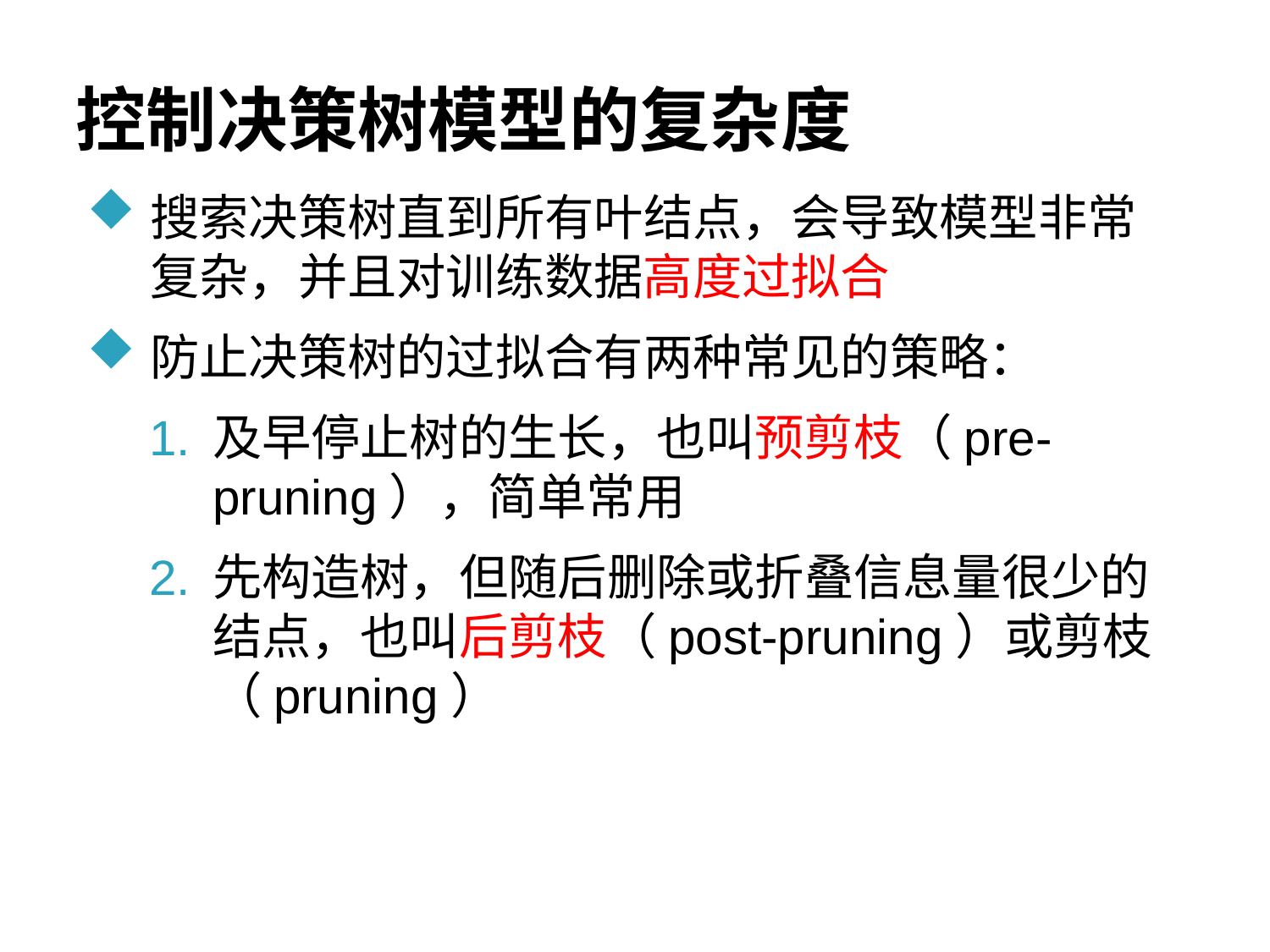

# 控制决策树模型的复杂度
搜索决策树直到所有叶结点，会导致模型非常复杂，并且对训练数据高度过拟合
防止决策树的过拟合有两种常见的策略：
及早停止树的生长，也叫预剪枝（pre-pruning），简单常用
先构造树，但随后删除或折叠信息量很少的结点，也叫后剪枝（post-pruning）或剪枝（pruning）